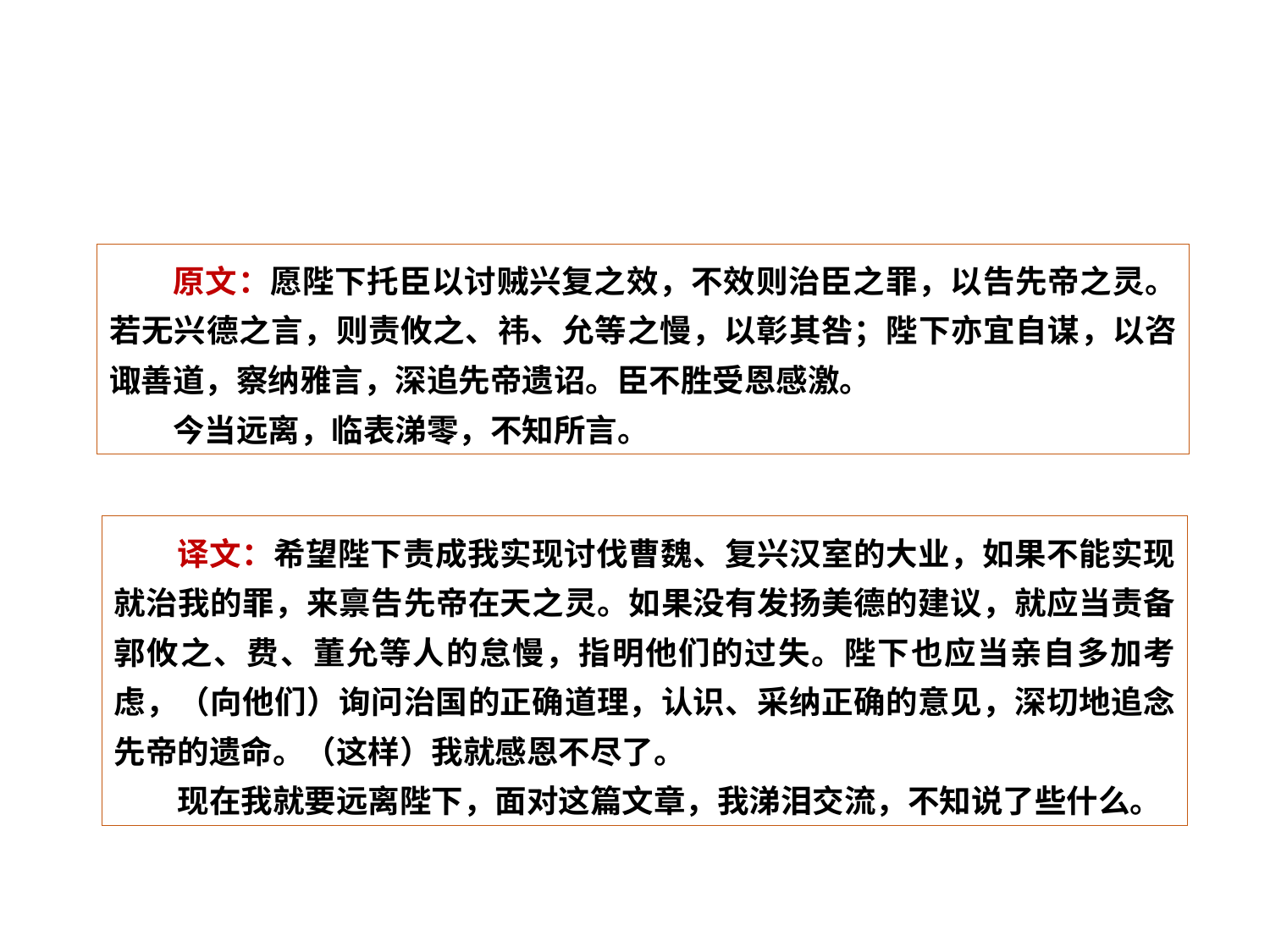

原文：愿陛下托臣以讨贼兴复之效，不效则治臣之罪，以告先帝之灵。若无兴德之言，则责攸之、祎、允等之慢，以彰其咎；陛下亦宜自谋，以咨诹善道，察纳雅言，深追先帝遗诏。臣不胜受恩感激。
今当远离，临表涕零，不知所言。
译文：希望陛下责成我实现讨伐曹魏、复兴汉室的大业，如果不能实现就治我的罪，来禀告先帝在天之灵。如果没有发扬美德的建议，就应当责备郭攸之、费、董允等人的怠慢，指明他们的过失。陛下也应当亲自多加考虑，（向他们）询问治国的正确道理，认识、采纳正确的意见，深切地追念先帝的遗命。（这样）我就感恩不尽了。
现在我就要远离陛下，面对这篇文章，我涕泪交流，不知说了些什么。